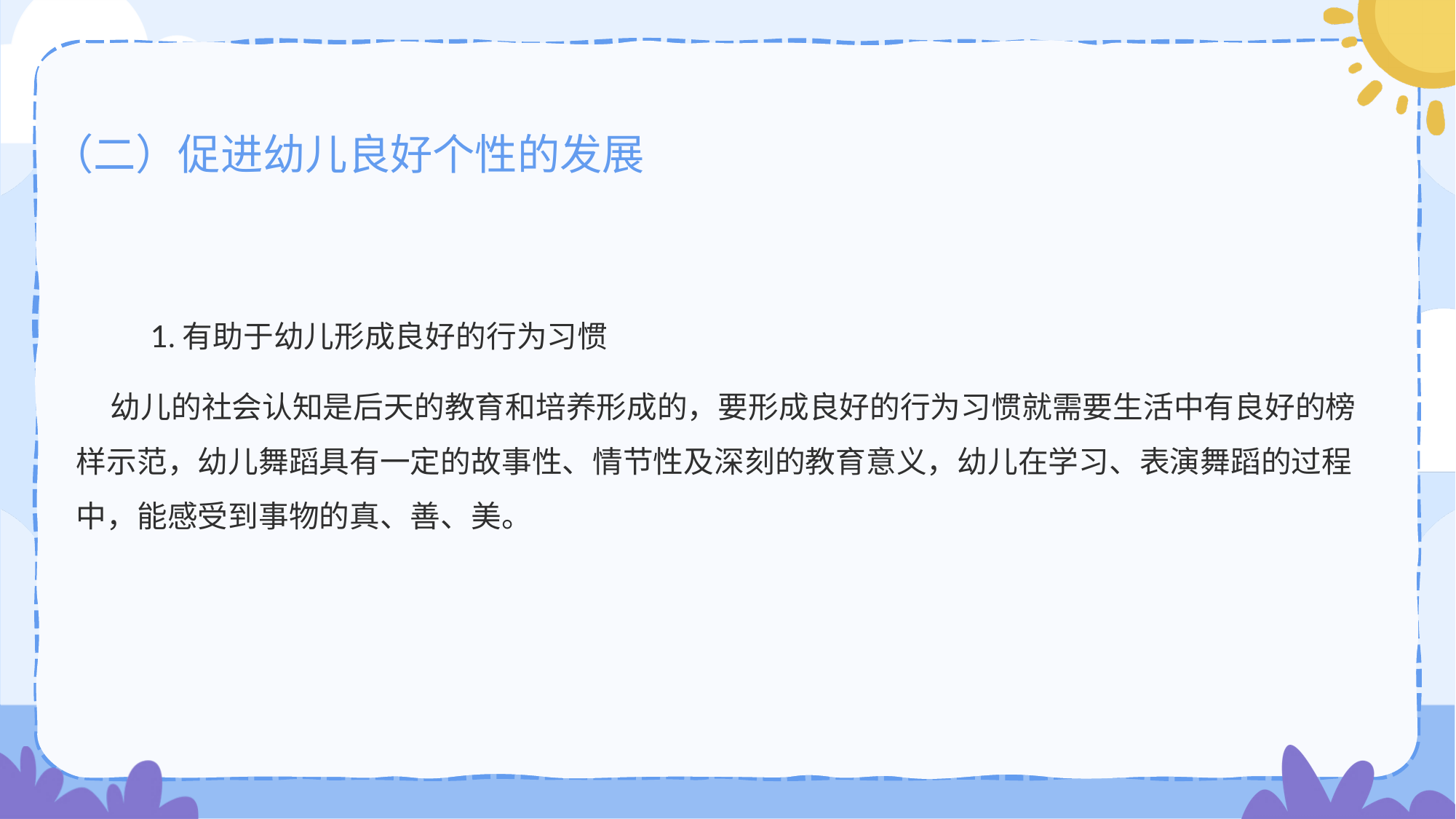

（二）促进幼儿良好个性的发展
        1.有助于幼儿形成良好的行为习惯
    幼儿的社会认知是后天的教育和培养形成的，要形成良好的行为习惯就需要生活中有良好的榜样示范，幼儿舞蹈具有一定的故事性、情节性及深刻的教育意义，幼儿在学习、表演舞蹈的过程中，能感受到事物的真、善、美。